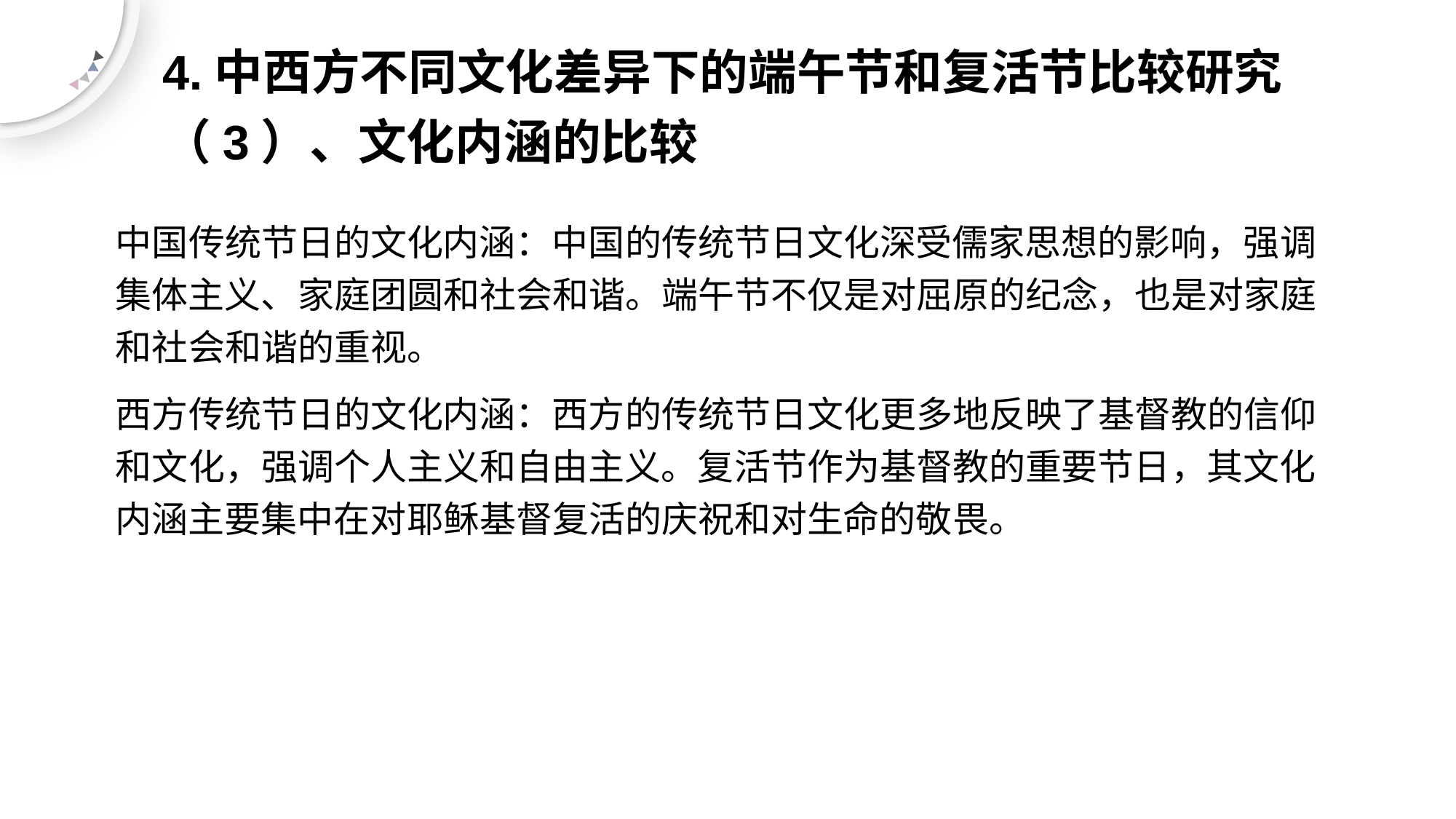

# 4.中西方不同文化差异下的端午节和复活节比较研究 （3）、文化内涵的比较
中国传统节日的文化内涵：中国的传统节日文化深受儒家思想的影响，强调集体主义、家庭团圆和社会和谐。端午节不仅是对屈原的纪念，也是对家庭和社会和谐的重视。
西方传统节日的文化内涵：西方的传统节日文化更多地反映了基督教的信仰和文化，强调个人主义和自由主义。复活节作为基督教的重要节日，其文化内涵主要集中在对耶稣基督复活的庆祝和对生命的敬畏。